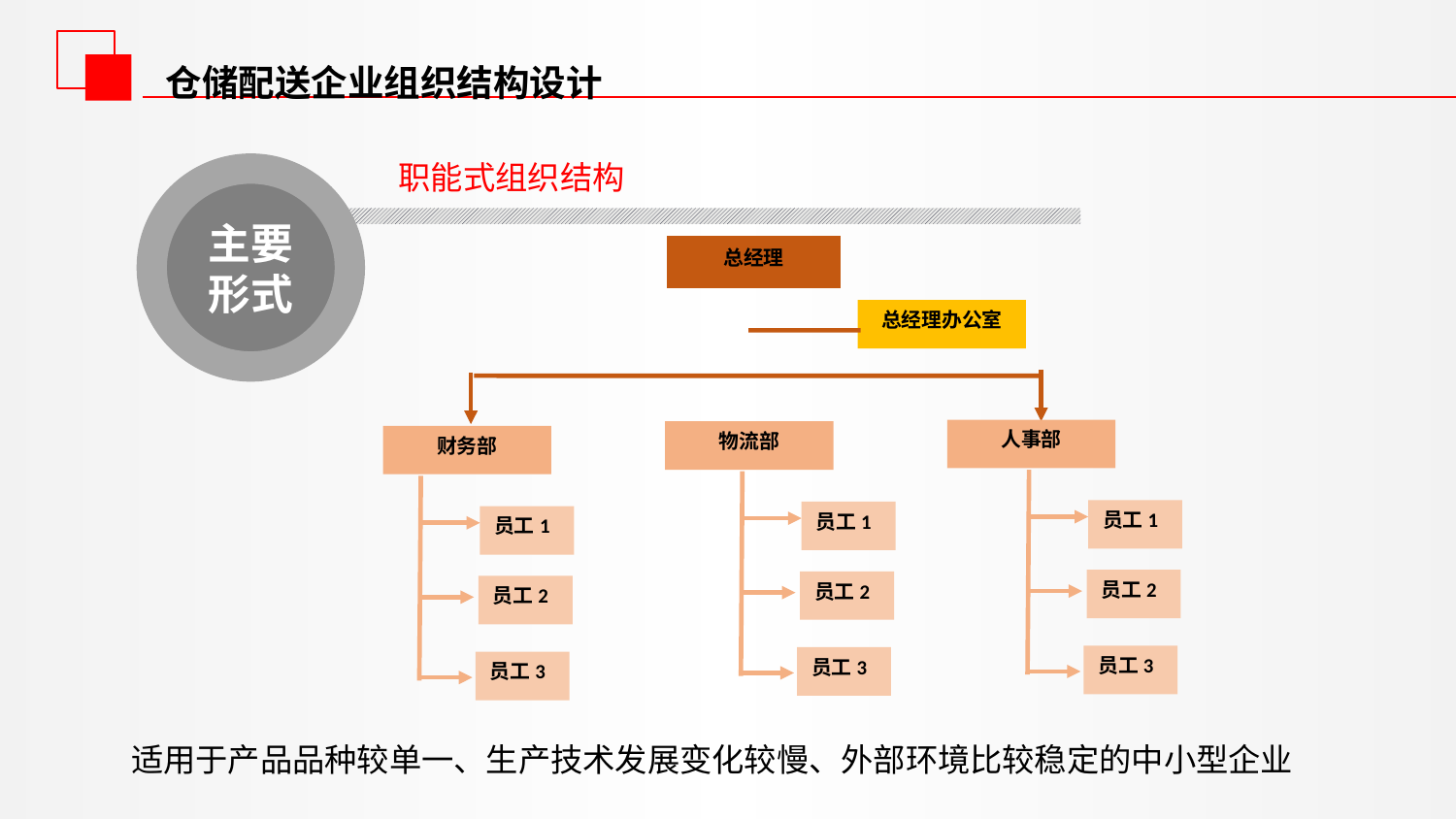

仓储配送企业组织结构设计
职能式组织结构
主要形式

总经理
总经理办公室

人事部
物流部
财务部

员工1
员工2
员工3

员工1
员工2
员工3

员工1
员工2
员工3
适用于产品品种较单一、生产技术发展变化较慢、外部环境比较稳定的中小型企业